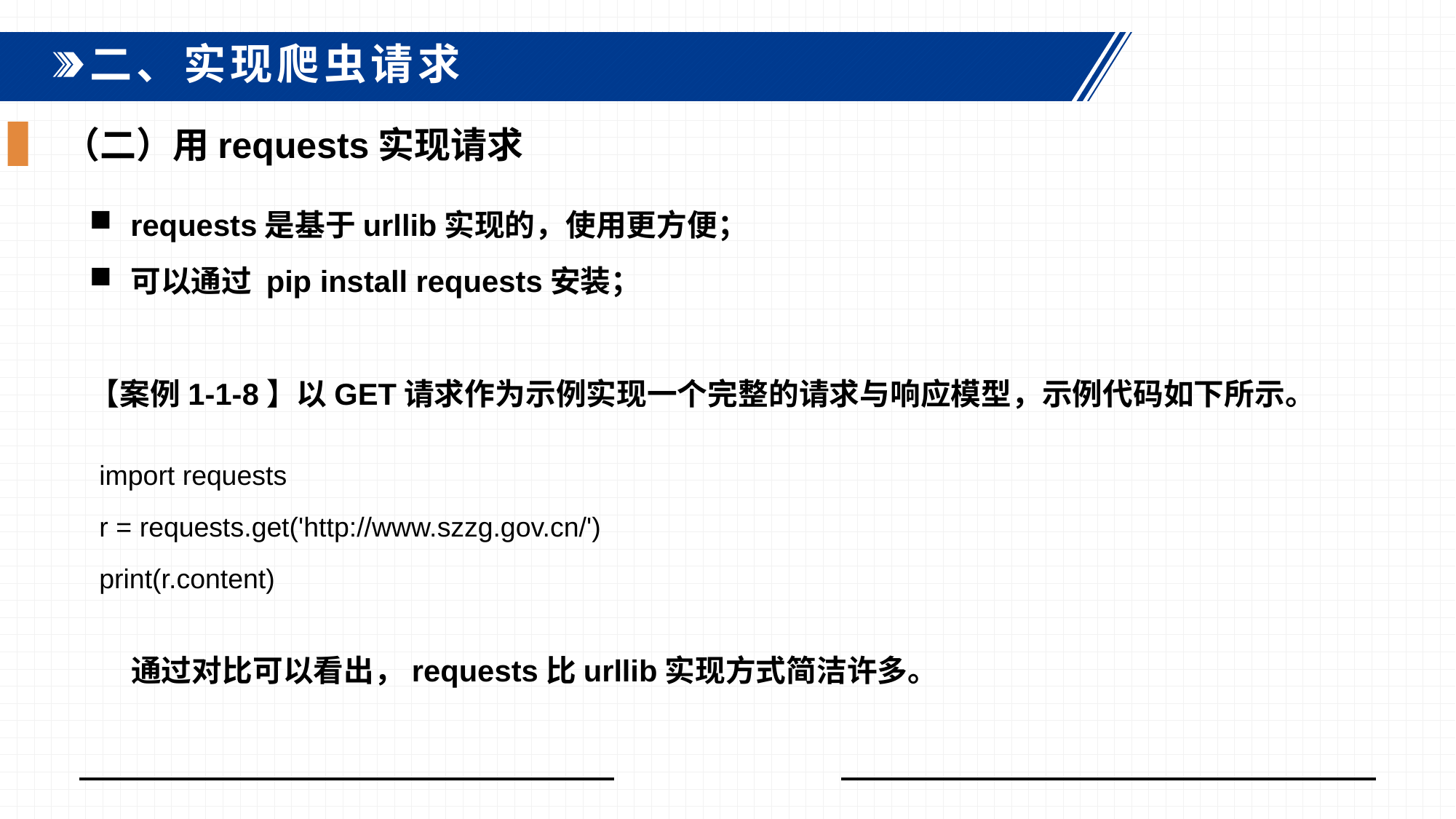

二、实现爬虫请求
（二）用requests实现请求

requests是基于urllib实现的，使用更方便；
可以通过 pip install requests安装；

【案例1-1-8】以GET请求作为示例实现一个完整的请求与响应模型，示例代码如下所示。
import requests
r = requests.get('http://www.szzg.gov.cn/')
print(r.content)
通过对比可以看出，requests比urllib实现方式简洁许多。